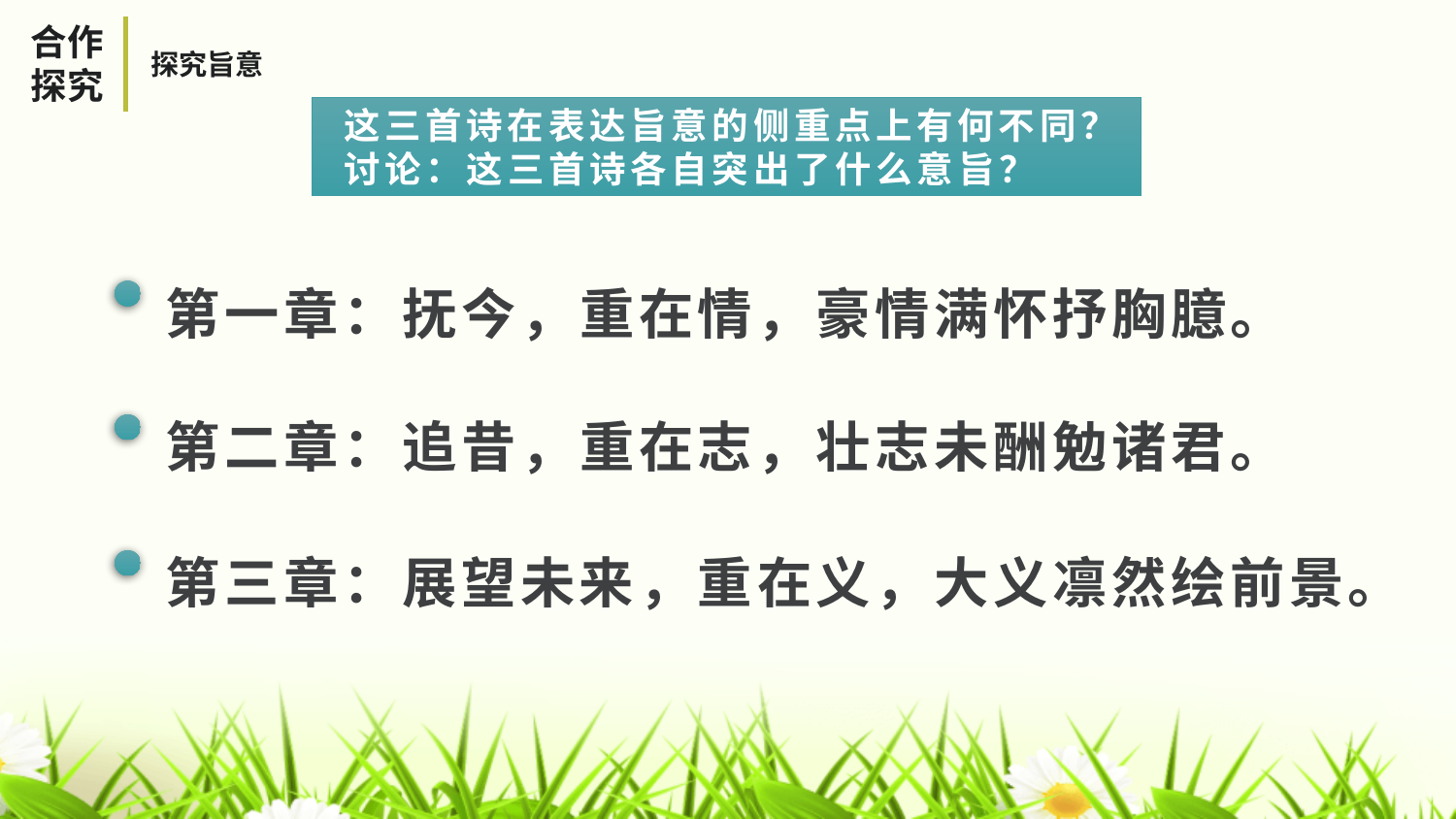

合作探究
探究旨意
 这三首诗在表达旨意的侧重点上有何不同？
 讨论：这三首诗各自突出了什么意旨？
第一章：抚今，重在情，豪情满怀抒胸臆。

第二章：追昔，重在志，壮志未酬勉诸君。

第三章：展望未来，重在义，大义凛然绘前景。